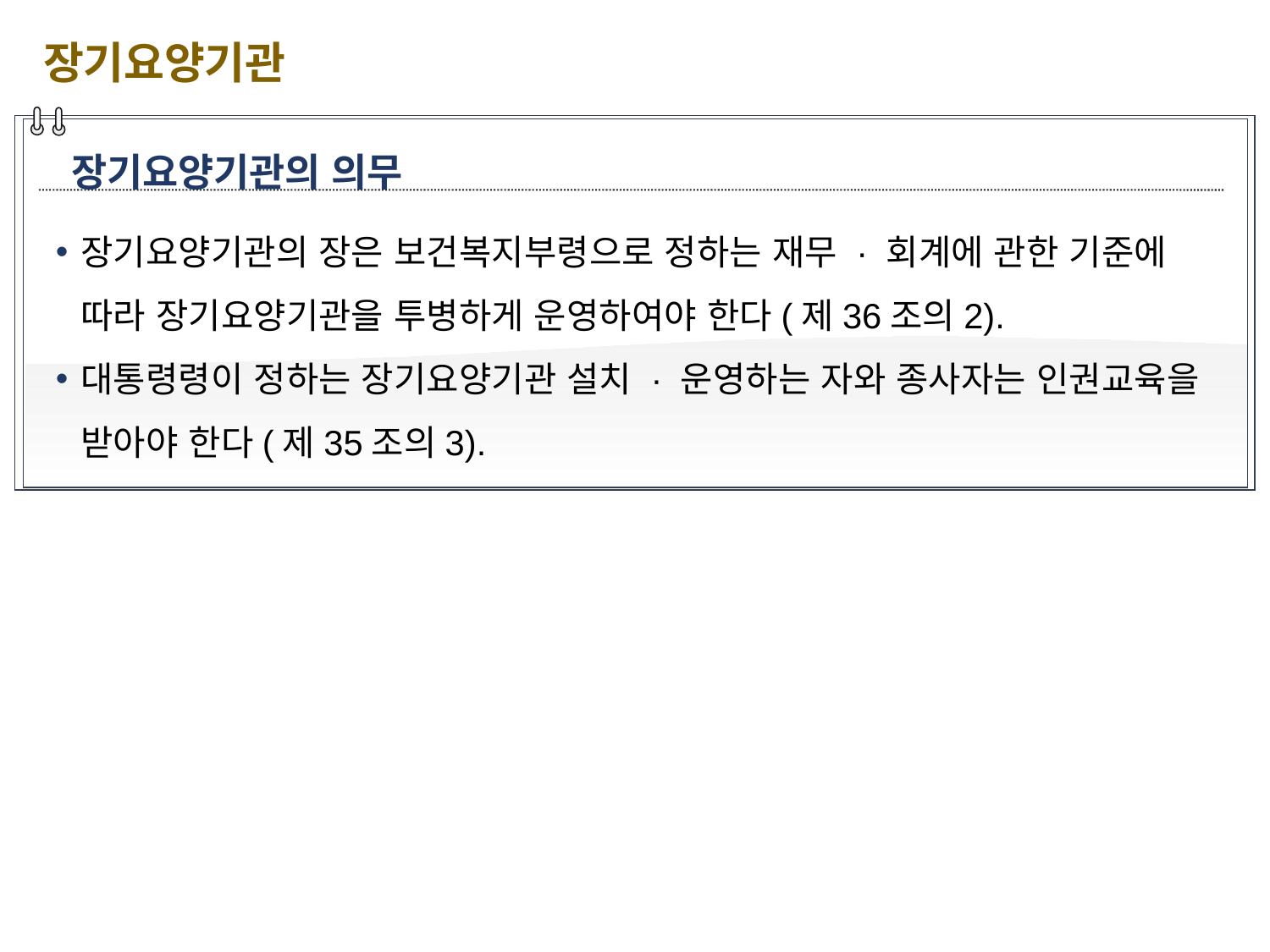

장기요양기관

장기요양기관의 의무

장기요양기관의 장은 보건복지부령으로 정하는 재무 · 회계에 관한 기준에 따라 장기요양기관을 투병하게 운영하여야 한다(제36조의2).
대통령령이 정하는 장기요양기관 설치 · 운영하는 자와 종사자는 인권교육을 받아야 한다(제35조의3).